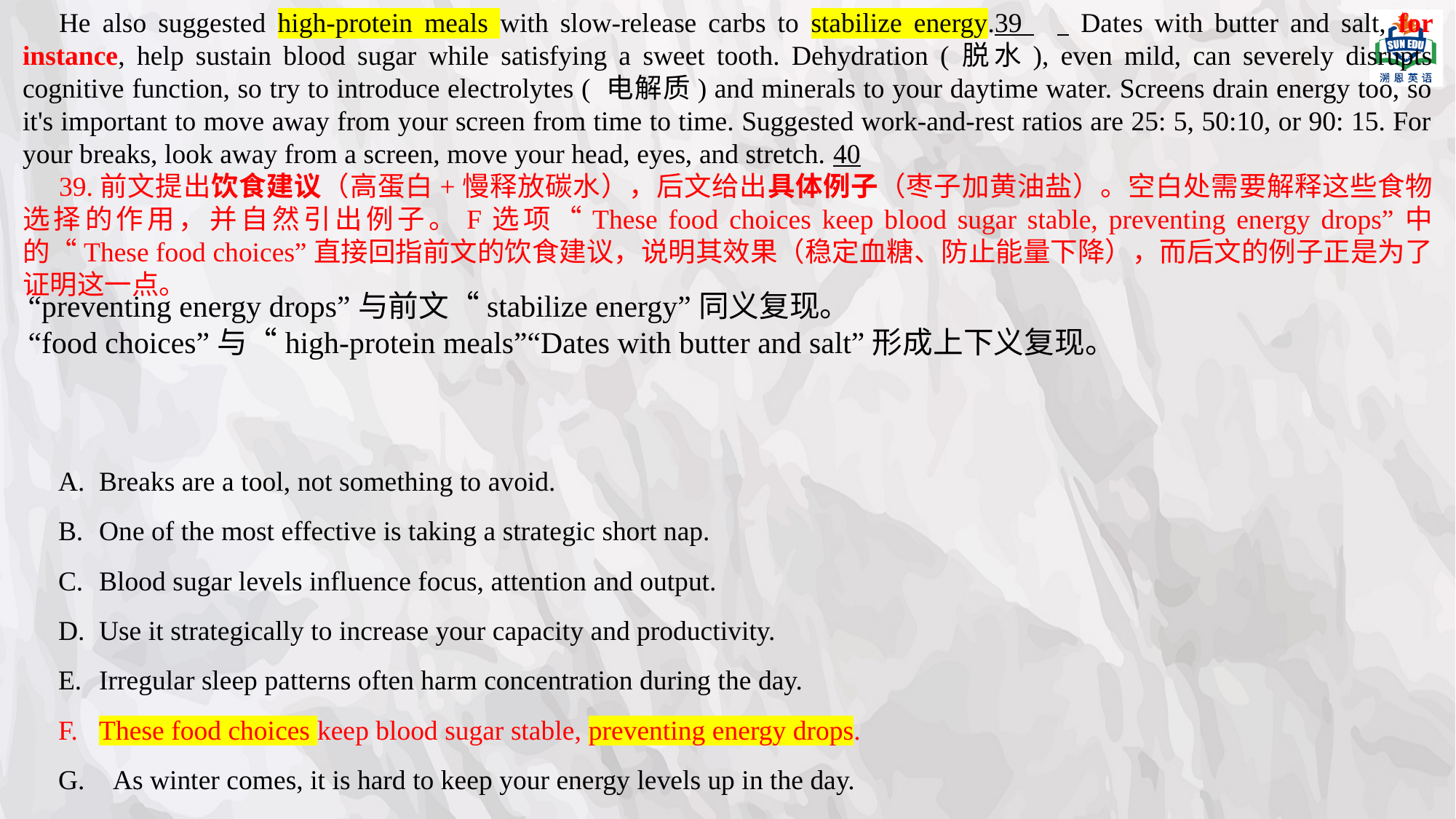

He also suggested high-protein meals with slow-release carbs to stabilize energy.39 	  Dates with butter and salt, for instance, help sustain blood sugar while satisfying a sweet tooth. Dehydration (脱水), even mild, can severely disrupts cognitive function, so try to introduce electrolytes ( 电解质) and minerals to your daytime water. Screens drain energy too, so it's important to move away from your screen from time to time. Suggested work-and-rest ratios are 25: 5, 50:10, or 90: 15. For your breaks, look away from a screen, move your head, eyes, and stretch. 40
39.前文提出饮食建议（高蛋白+慢释放碳水），后文给出具体例子（枣子加黄油盐）。空白处需要解释这些食物选择的作用，并自然引出例子。F选项“These food choices keep blood sugar stable, preventing energy drops”中的“These food choices”直接回指前文的饮食建议，说明其效果（稳定血糖、防止能量下降），而后文的例子正是为了证明这一点。
“preventing energy drops”与前文“stabilize energy”同义复现。
“food choices”与“high-protein meals”“Dates with butter and salt”形成上下义复现。
Breaks are a tool, not something to avoid.
﻿﻿﻿One of the most effective is taking a strategic short nap.
﻿﻿﻿Blood sugar levels influence focus, attention and output.
﻿﻿﻿Use it strategically to increase your capacity and productivity.
﻿﻿﻿Irregular sleep patterns often harm concentration during the day.
﻿﻿﻿These food choices keep blood sugar stable, preventing energy drops.
  As winter comes, it is hard to keep your energy levels up in the day.